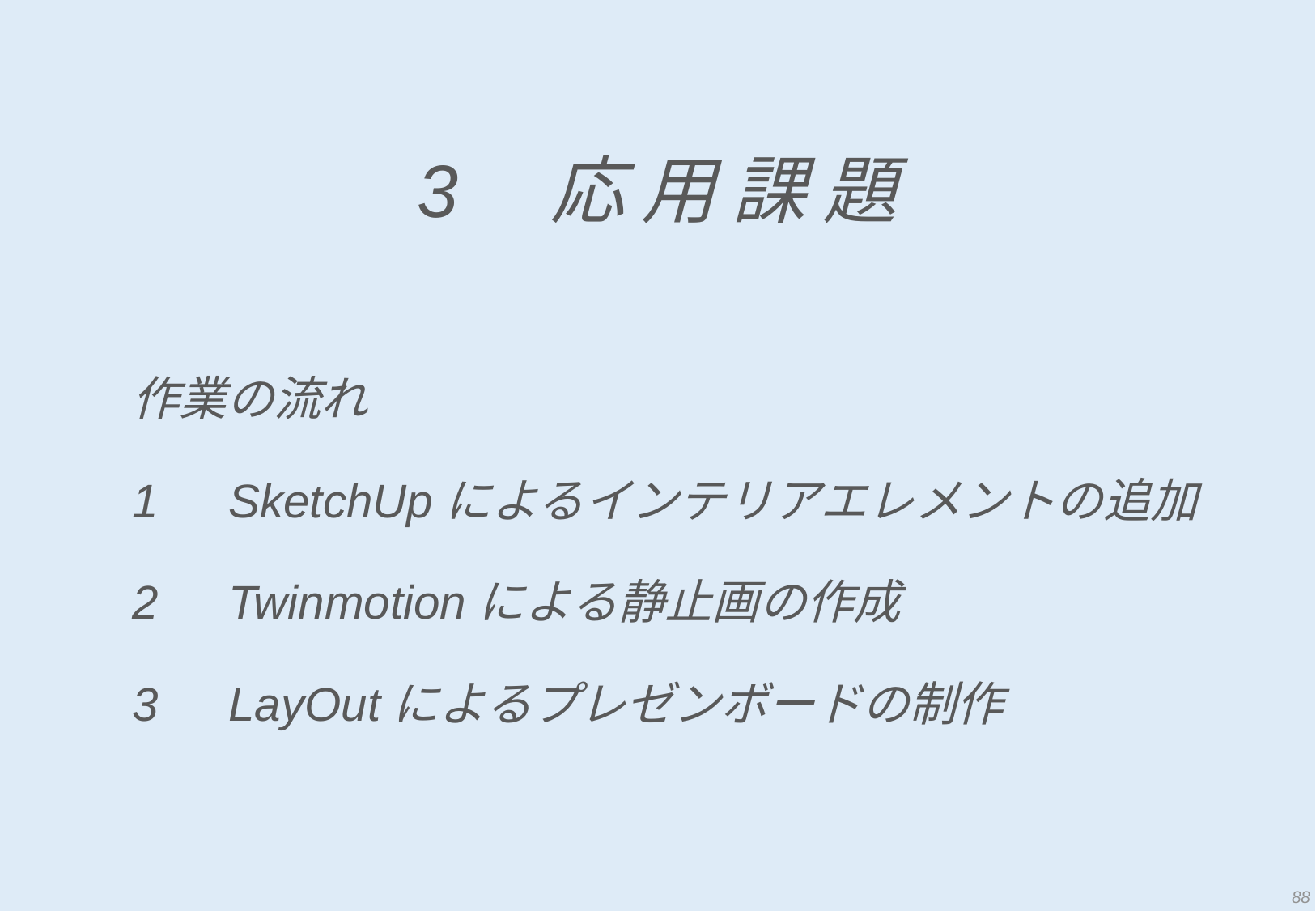

# 3　応 用 課 題
作業の流れ
1　SketchUpによるインテリアエレメントの追加
2　Twinmotionによる静止画の作成
3　LayOutによるプレゼンボードの制作
88